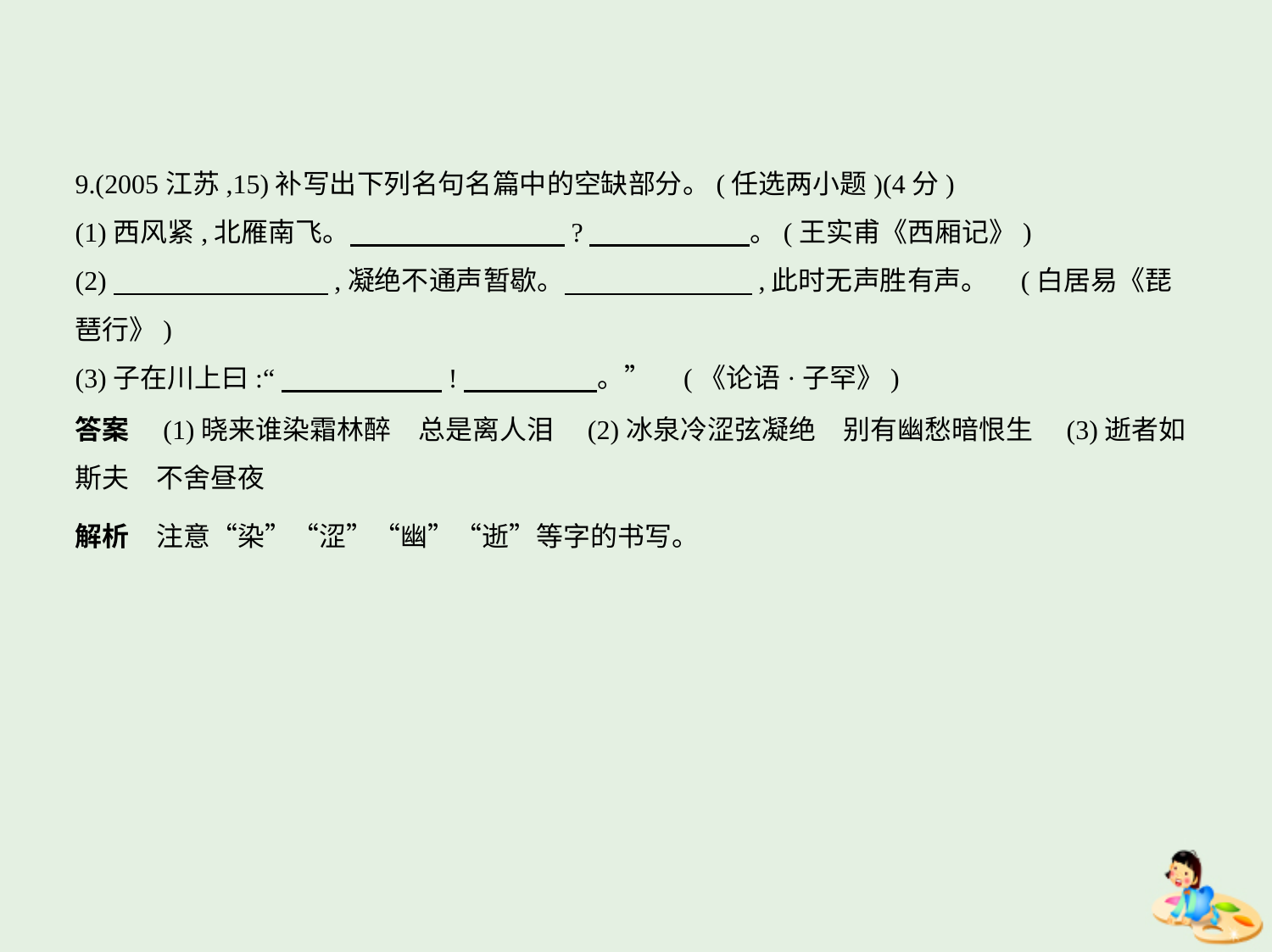

9.(2005江苏,15)补写出下列名句名篇中的空缺部分。(任选两小题)(4分)
(1)西风紧,北雁南飞。　　　　　　　    ?　　　　　    。(王实甫《西厢记》)
(2)　　　　　　　    ,凝绝不通声暂歇。　　　　　　    ,此时无声胜有声。 (白居易《琵
琶行》)
(3)子在川上曰:“　　　　　    !　　　　    。” (《论语·子罕》)
答案　(1)晓来谁染霜林醉　总是离人泪　(2)冰泉冷涩弦凝绝　别有幽愁暗恨生　(3)逝者如
斯夫　不舍昼夜
解析　注意“染”“涩”“幽”“逝”等字的书写。